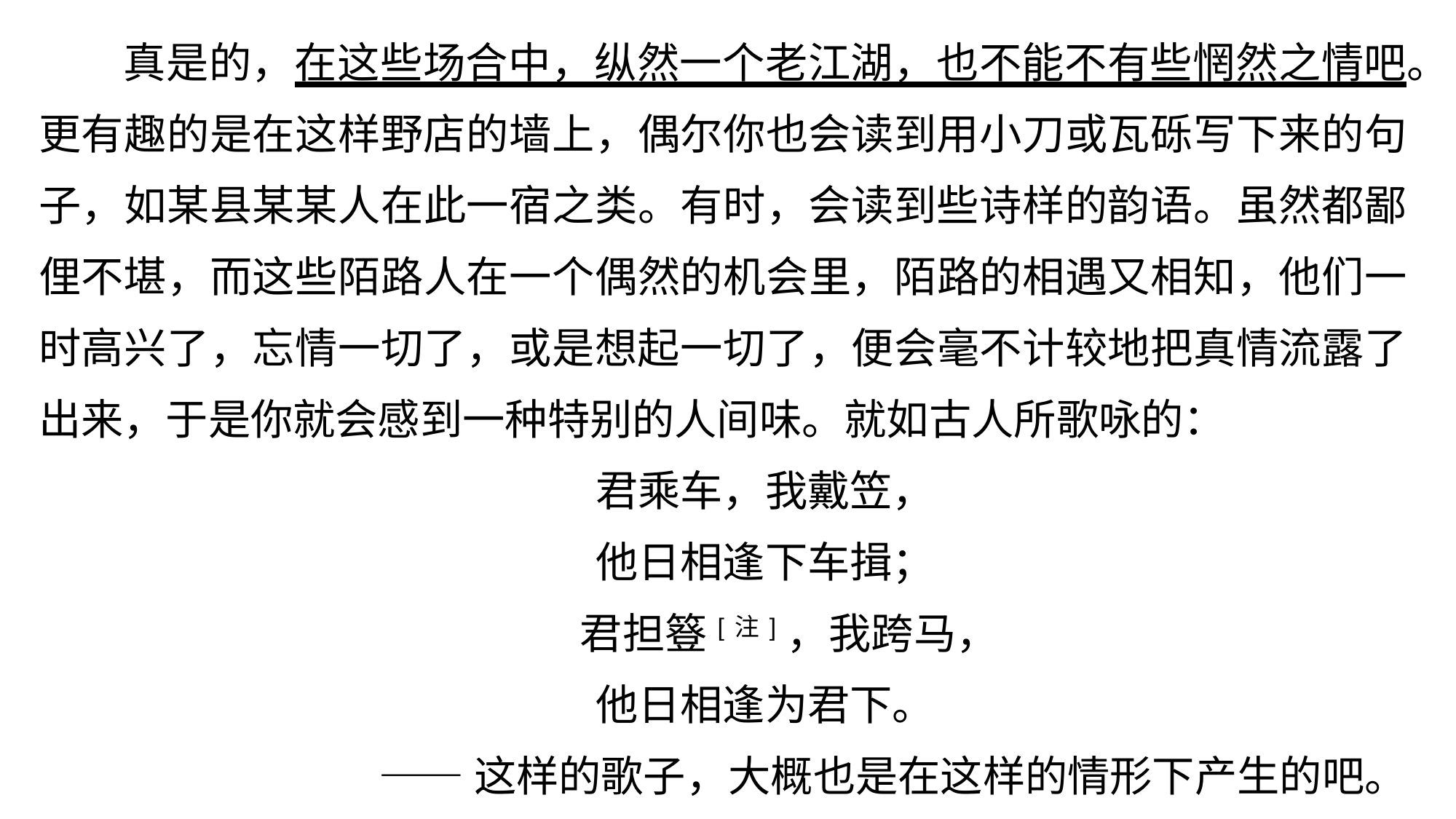

真是的，在这些场合中，纵然一个老江湖，也不能不有些惘然之情吧。更有趣的是在这样野店的墙上，偶尔你也会读到用小刀或瓦砾写下来的句子，如某县某某人在此一宿之类。有时，会读到些诗样的韵语。虽然都鄙俚不堪，而这些陌路人在一个偶然的机会里，陌路的相遇又相知，他们一时高兴了，忘情一切了，或是想起一切了，便会毫不计较地把真情流露了出来，于是你就会感到一种特别的人间味。就如古人所歌咏的：
君乘车，我戴笠，
他日相逢下车揖；
    君担簦[注]，我跨马，
他日相逢为君下。
——这样的歌子，大概也是在这样的情形下产生的吧。